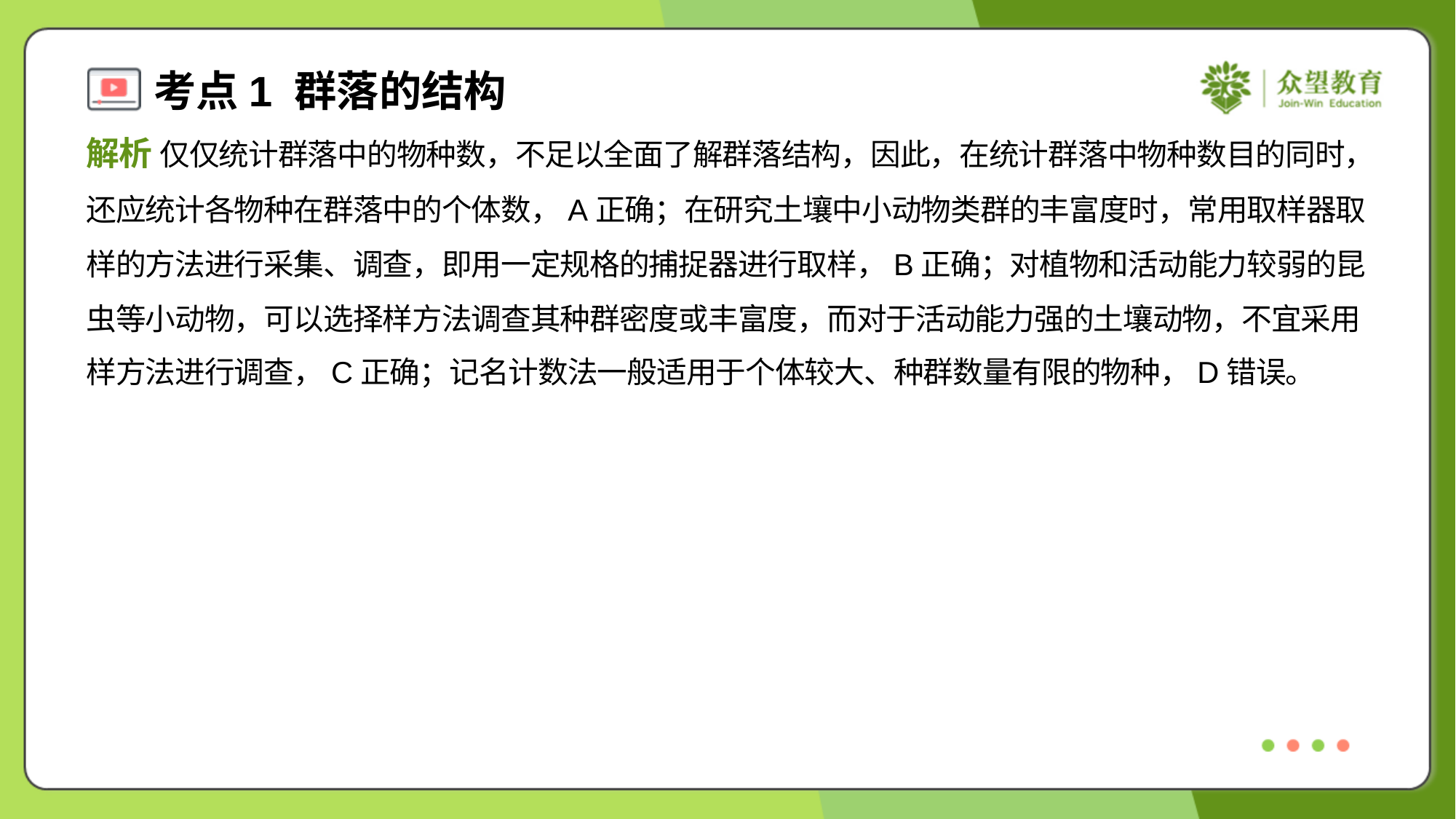

解析 仅仅统计群落中的物种数，不足以全面了解群落结构，因此，在统计群落中物种数目的同时，
还应统计各物种在群落中的个体数，A正确；在研究土壤中小动物类群的丰富度时，常用取样器取
样的方法进行采集、调查，即用一定规格的捕捉器进行取样，B正确；对植物和活动能力较弱的昆
虫等小动物，可以选择样方法调查其种群密度或丰富度，而对于活动能力强的土壤动物，不宜采用
样方法进行调查，C正确；记名计数法一般适用于个体较大、种群数量有限的物种，D错误。